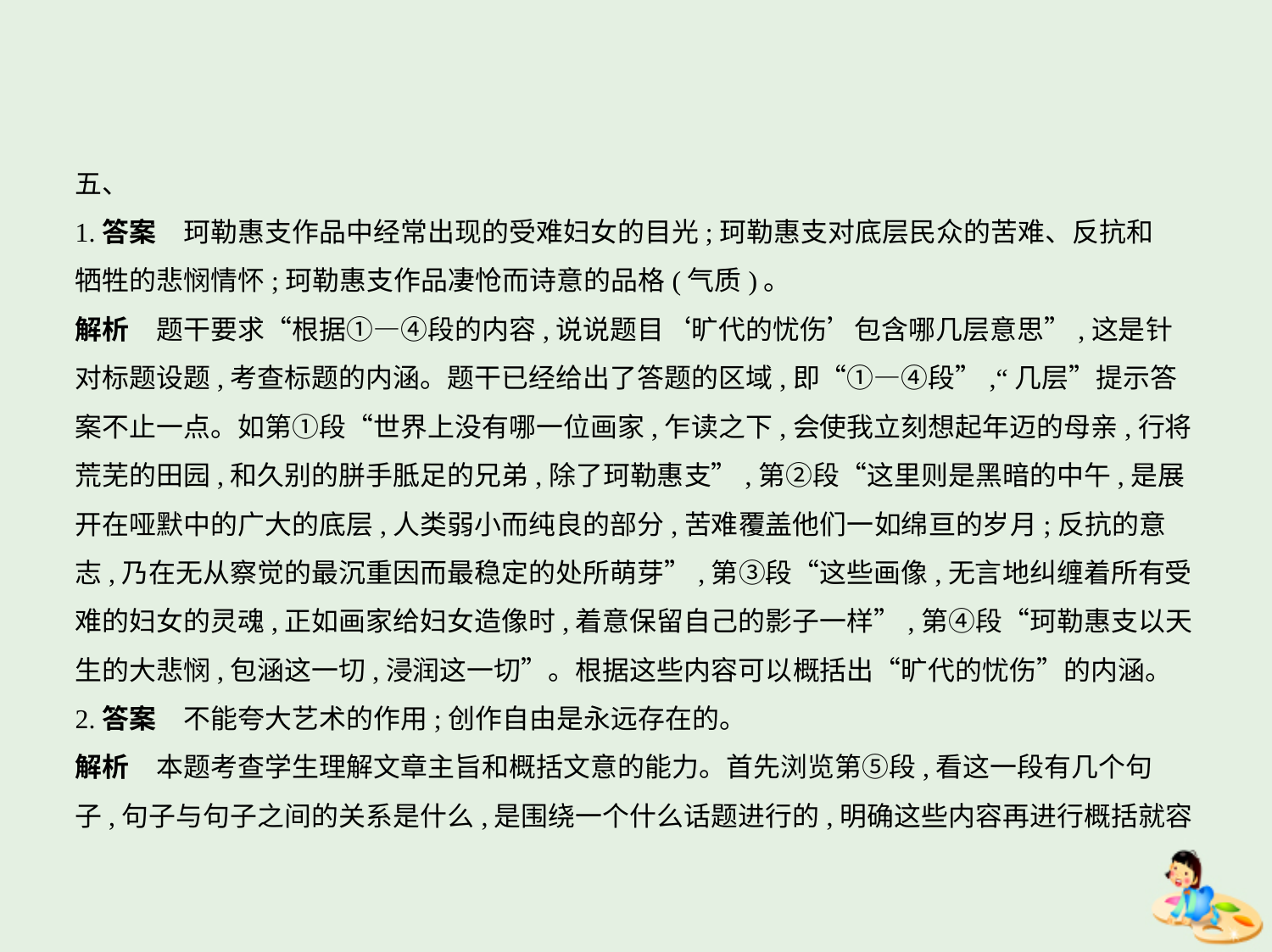

五、
1.答案　珂勒惠支作品中经常出现的受难妇女的目光;珂勒惠支对底层民众的苦难、反抗和
牺牲的悲悯情怀;珂勒惠支作品凄怆而诗意的品格(气质)。
解析　题干要求“根据①—④段的内容,说说题目‘旷代的忧伤’包含哪几层意思”,这是针
对标题设题,考查标题的内涵。题干已经给出了答题的区域,即“①—④段”,“几层”提示答
案不止一点。如第①段“世界上没有哪一位画家,乍读之下,会使我立刻想起年迈的母亲,行将
荒芜的田园,和久别的胼手胝足的兄弟,除了珂勒惠支”,第②段“这里则是黑暗的中午,是展
开在哑默中的广大的底层,人类弱小而纯良的部分,苦难覆盖他们一如绵亘的岁月;反抗的意
志,乃在无从察觉的最沉重因而最稳定的处所萌芽”,第③段“这些画像,无言地纠缠着所有受
难的妇女的灵魂,正如画家给妇女造像时,着意保留自己的影子一样”,第④段“珂勒惠支以天
生的大悲悯,包涵这一切,浸润这一切”。根据这些内容可以概括出“旷代的忧伤”的内涵。
2.答案　不能夸大艺术的作用;创作自由是永远存在的。
解析　本题考查学生理解文章主旨和概括文意的能力。首先浏览第⑤段,看这一段有几个句
子,句子与句子之间的关系是什么,是围绕一个什么话题进行的,明确这些内容再进行概括就容